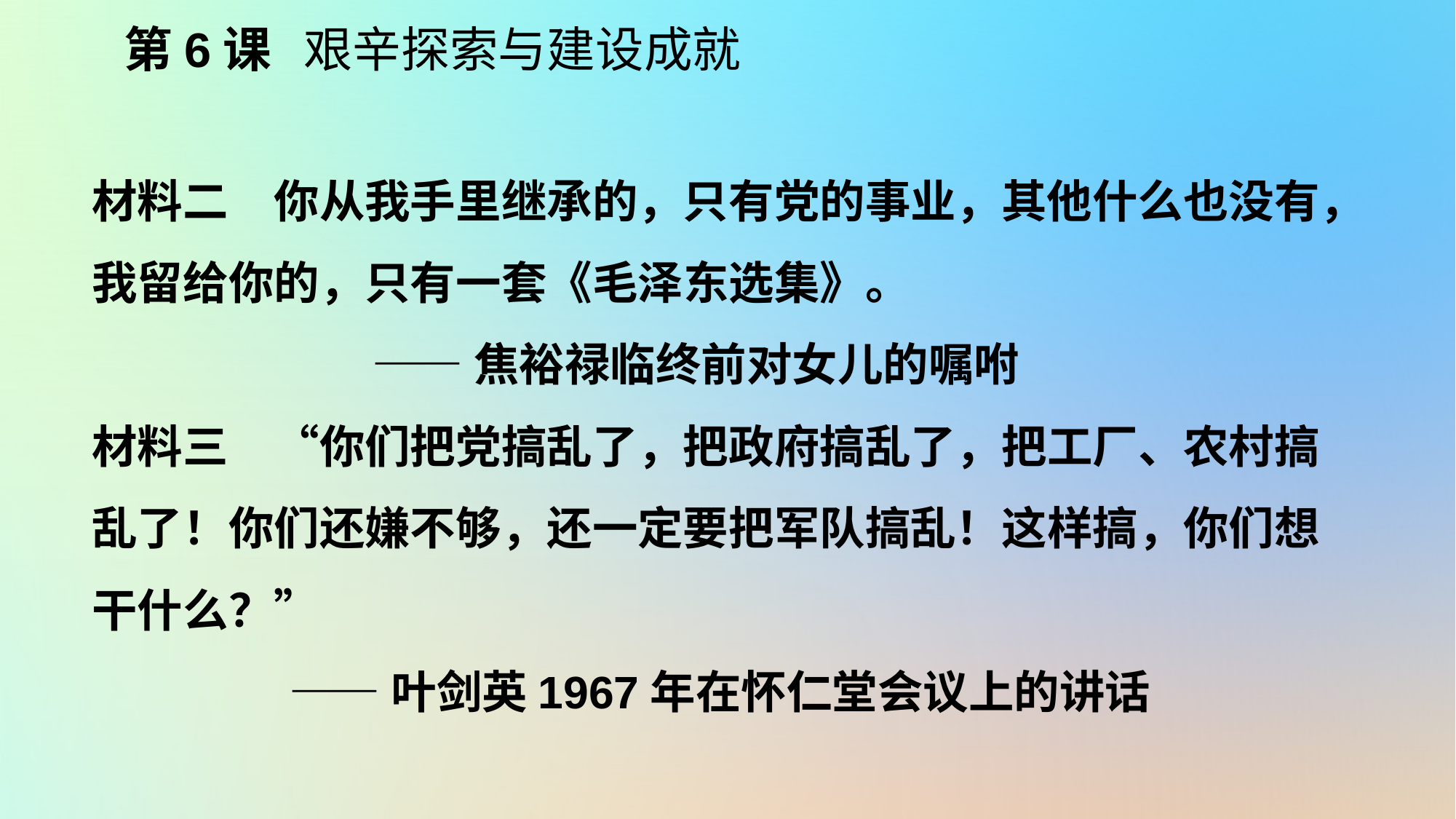

第6课   艰辛探索与建设成就
材料二　你从我手里继承的，只有党的事业，其他什么也没有，我留给你的，只有一套《毛泽东选集》。
                           ——焦裕禄临终前对女儿的嘱咐
材料三　“你们把党搞乱了，把政府搞乱了，把工厂、农村搞乱了！你们还嫌不够，还一定要把军队搞乱！这样搞，你们想干什么？”
                   ——叶剑英1967年在怀仁堂会议上的讲话